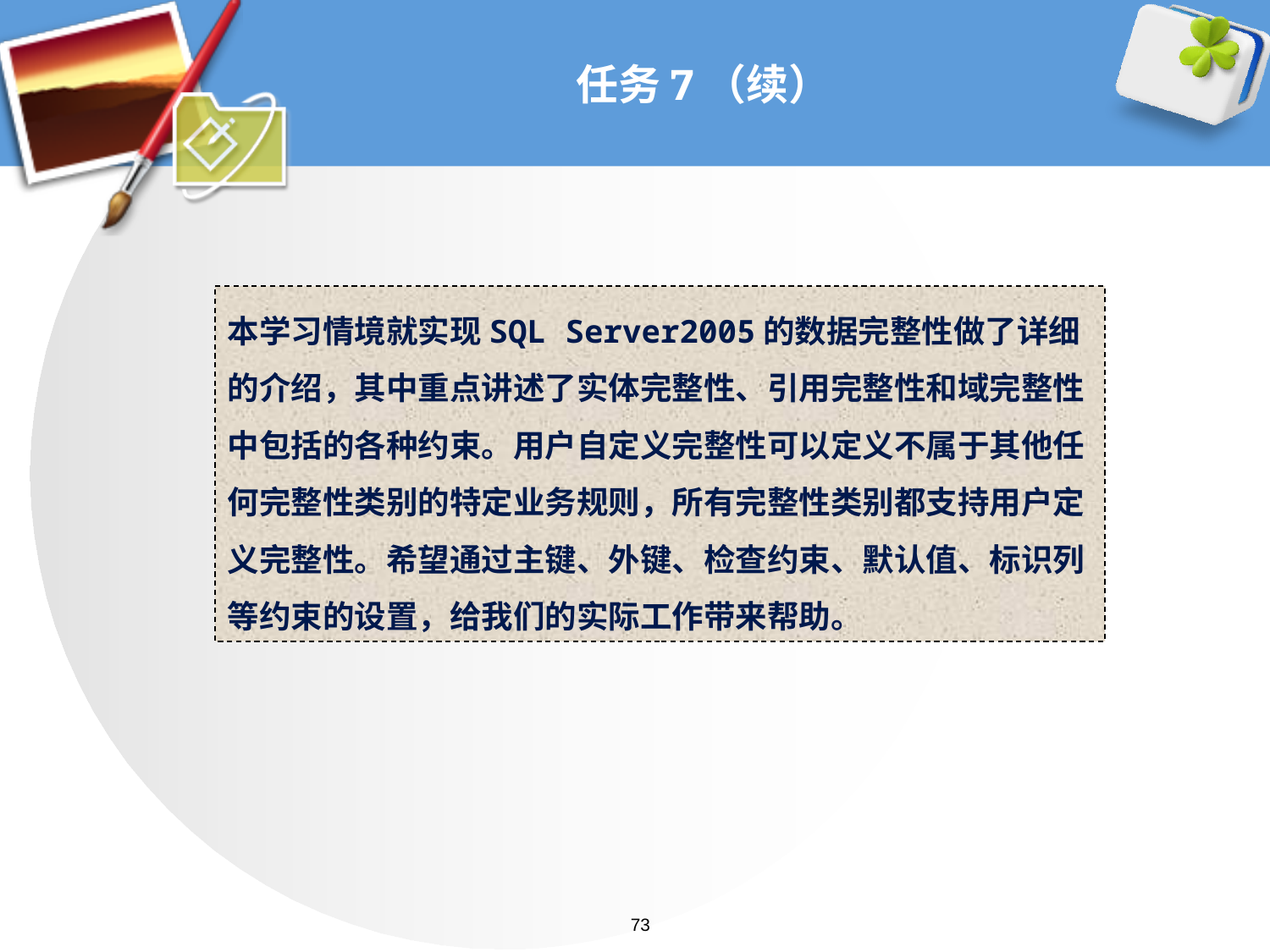

# 任务7（续）
本学习情境就实现SQL Server2005的数据完整性做了详细的介绍，其中重点讲述了实体完整性、引用完整性和域完整性中包括的各种约束。用户自定义完整性可以定义不属于其他任何完整性类别的特定业务规则，所有完整性类别都支持用户定义完整性。希望通过主键、外键、检查约束、默认值、标识列等约束的设置，给我们的实际工作带来帮助。
73